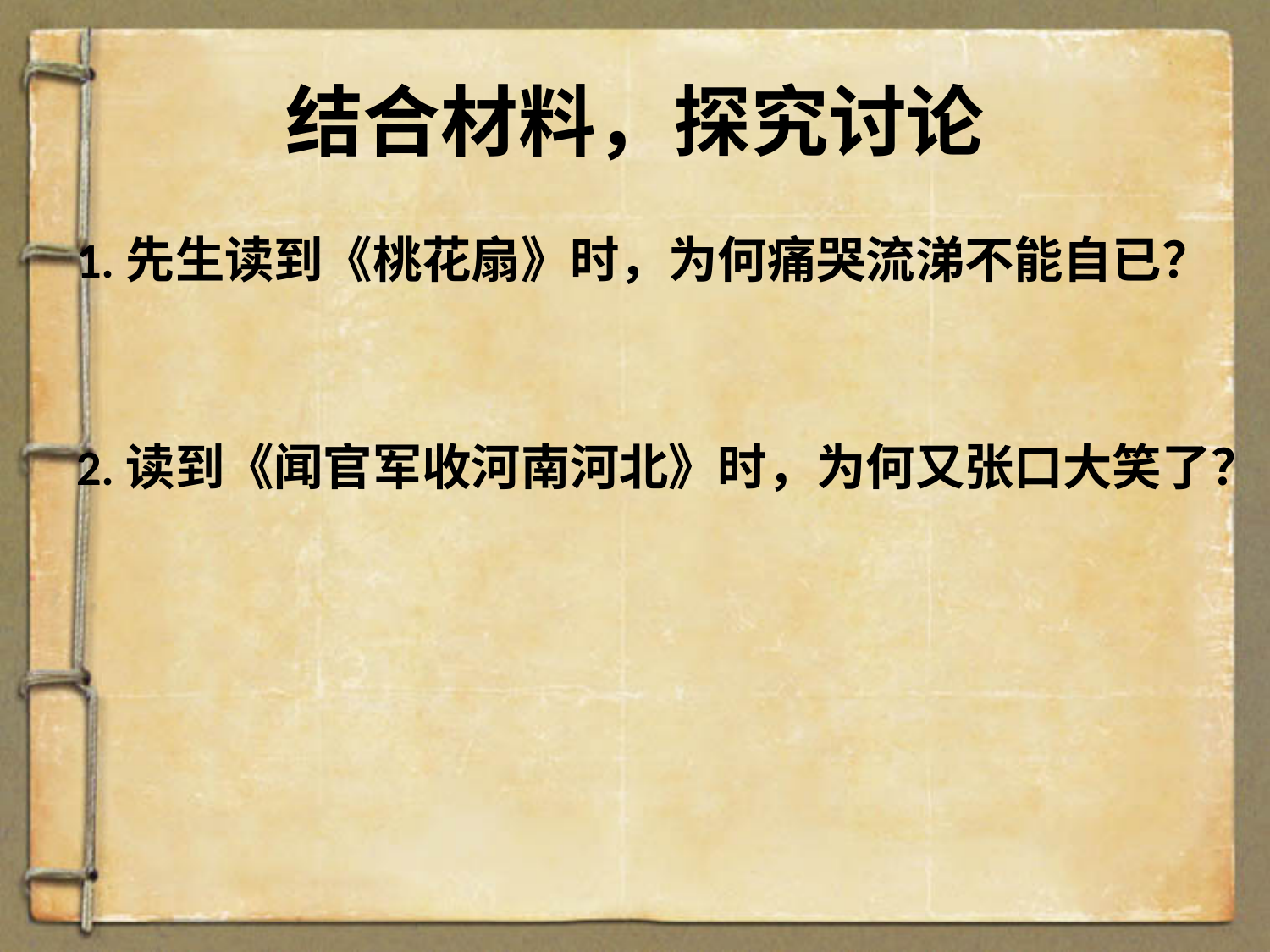

# 结合材料，探究讨论
1.先生读到《桃花扇》时，为何痛哭流涕不能自已？

2.读到《闻官军收河南河北》时，为何又张口大笑了？